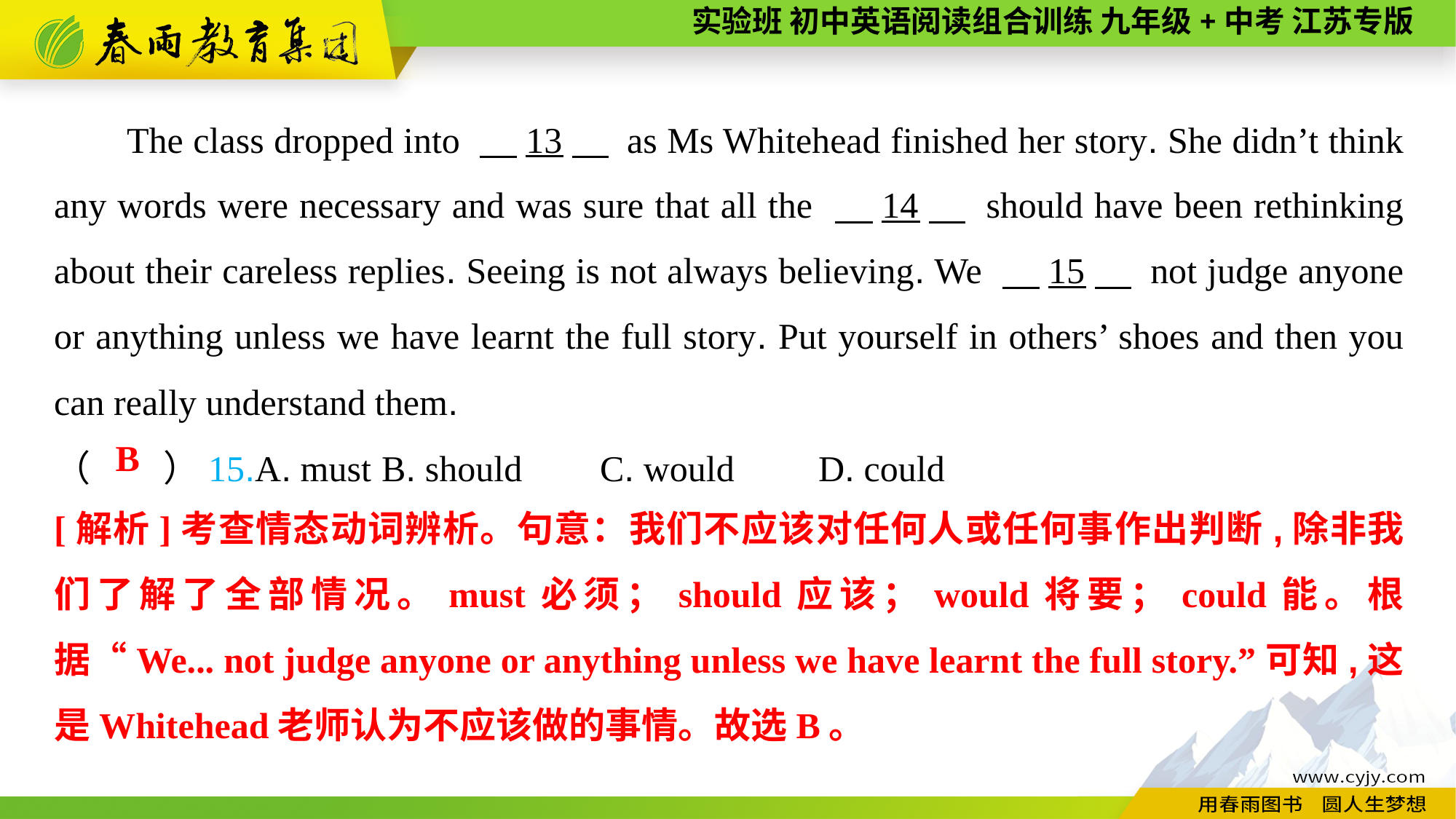

The class dropped into 　13　 as Ms Whitehead finished her story. She didn’t think any words were necessary and was sure that all the 　14　 should have been rethinking about their careless replies. Seeing is not always believing. We 　15　 not judge anyone or anything unless we have learnt the full story. Put yourself in others’ shoes and then you can really understand them.
（　　）15.A. must	B. should	C. would	D. could
B
[解析]考查情态动词辨析。句意：我们不应该对任何人或任何事作出判断,除非我们了解了全部情况。must必须；should应该；would将要；could能。根据“We... not judge anyone or anything unless we have learnt the full story.”可知,这是Whitehead老师认为不应该做的事情。故选B。